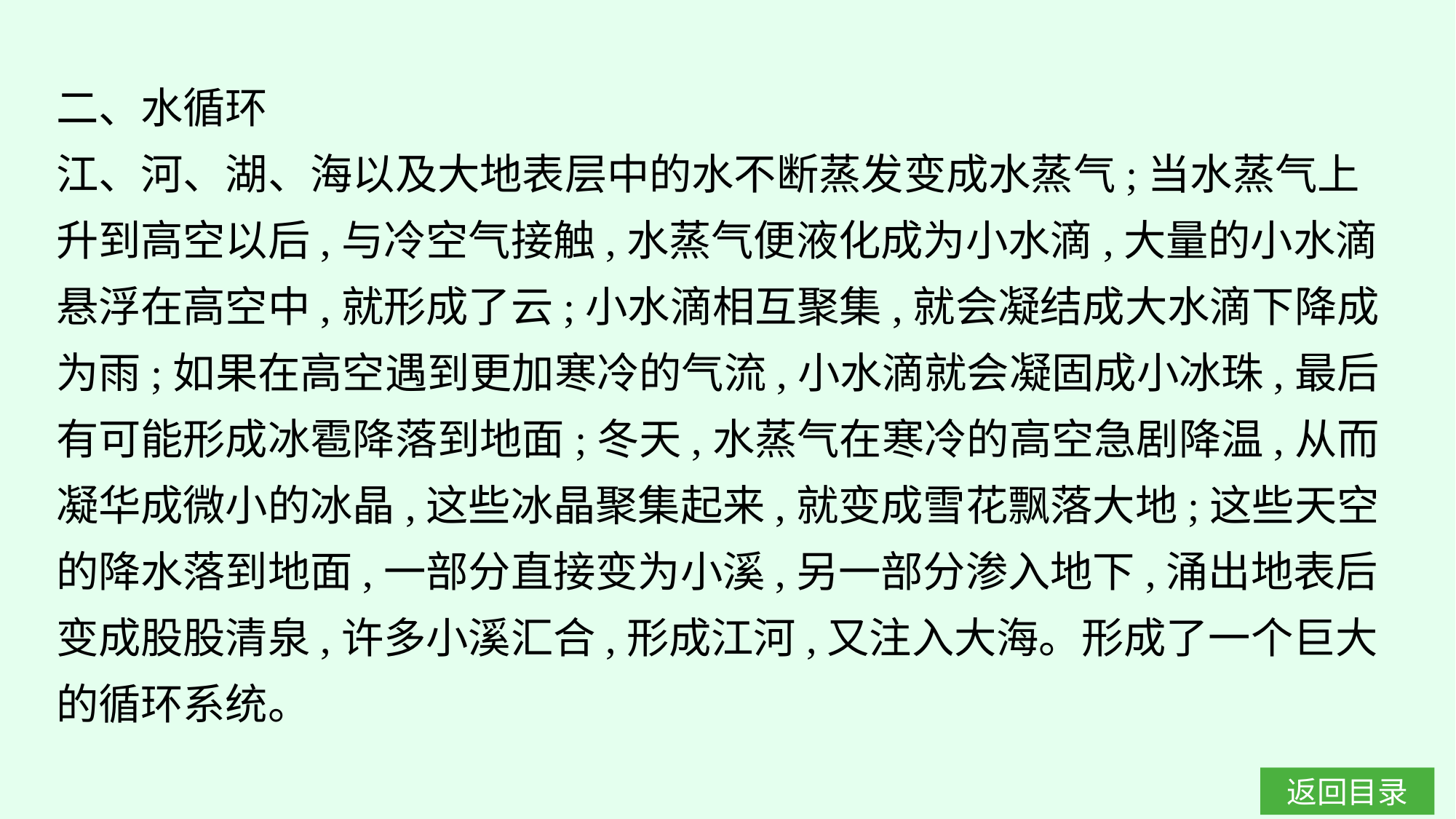

二、水循环
江、河、湖、海以及大地表层中的水不断蒸发变成水蒸气;当水蒸气上升到高空以后,与冷空气接触,水蒸气便液化成为小水滴,大量的小水滴悬浮在高空中,就形成了云;小水滴相互聚集,就会凝结成大水滴下降成为雨;如果在高空遇到更加寒冷的气流,小水滴就会凝固成小冰珠,最后有可能形成冰雹降落到地面;冬天,水蒸气在寒冷的高空急剧降温,从而凝华成微小的冰晶,这些冰晶聚集起来,就变成雪花飘落大地;这些天空的降水落到地面,一部分直接变为小溪,另一部分渗入地下,涌出地表后变成股股清泉,许多小溪汇合,形成江河,又注入大海。形成了一个巨大的循环系统。